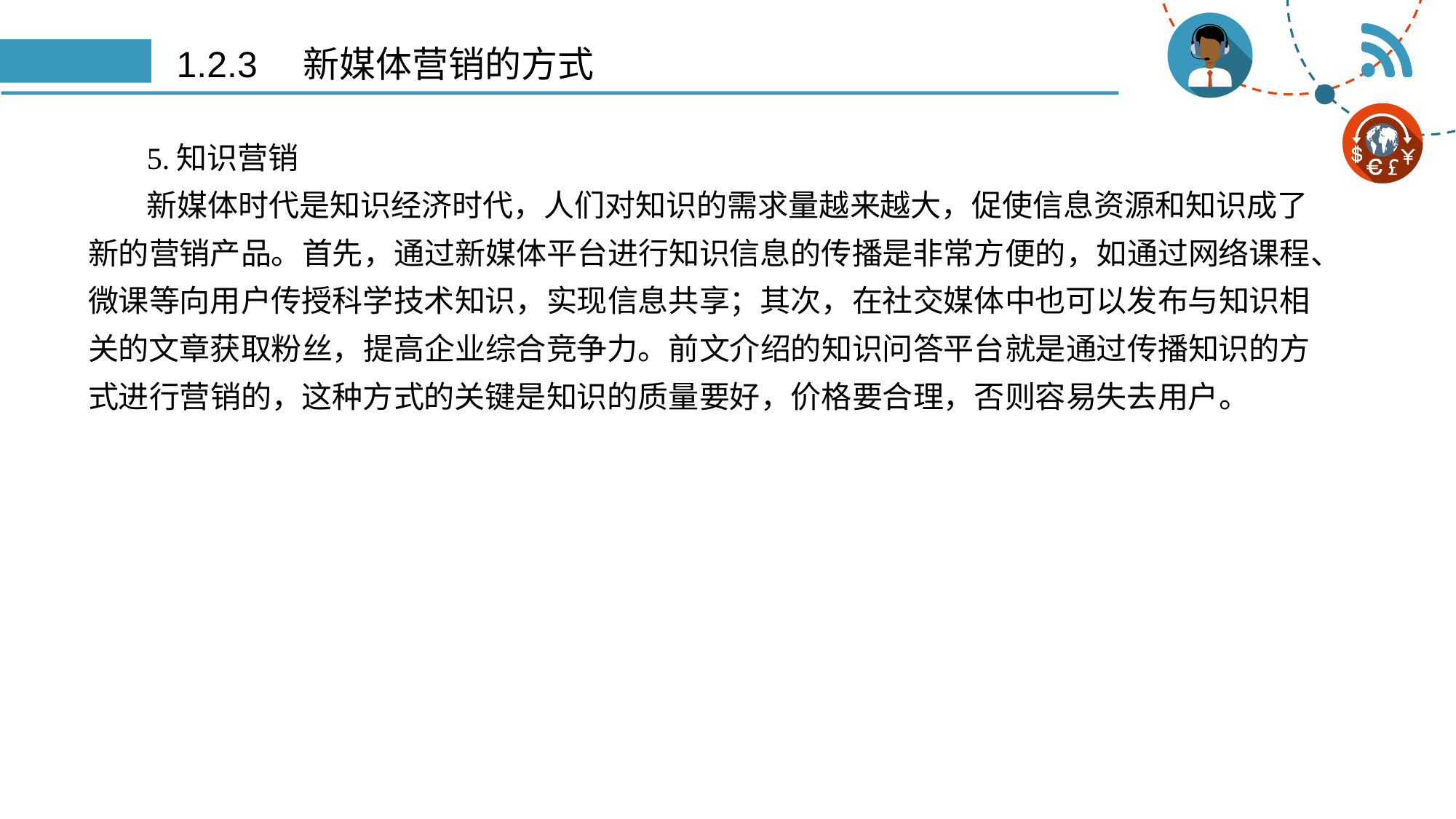

# 1.2.3　新媒体营销的方式
5.知识营销
新媒体时代是知识经济时代，人们对知识的需求量越来越大，促使信息资源和知识成了新的营销产品。首先，通过新媒体平台进行知识信息的传播是非常方便的，如通过网络课程、微课等向用户传授科学技术知识，实现信息共享；其次，在社交媒体中也可以发布与知识相关的文章获取粉丝，提高企业综合竞争力。前文介绍的知识问答平台就是通过传播知识的方式进行营销的，这种方式的关键是知识的质量要好，价格要合理，否则容易失去用户。